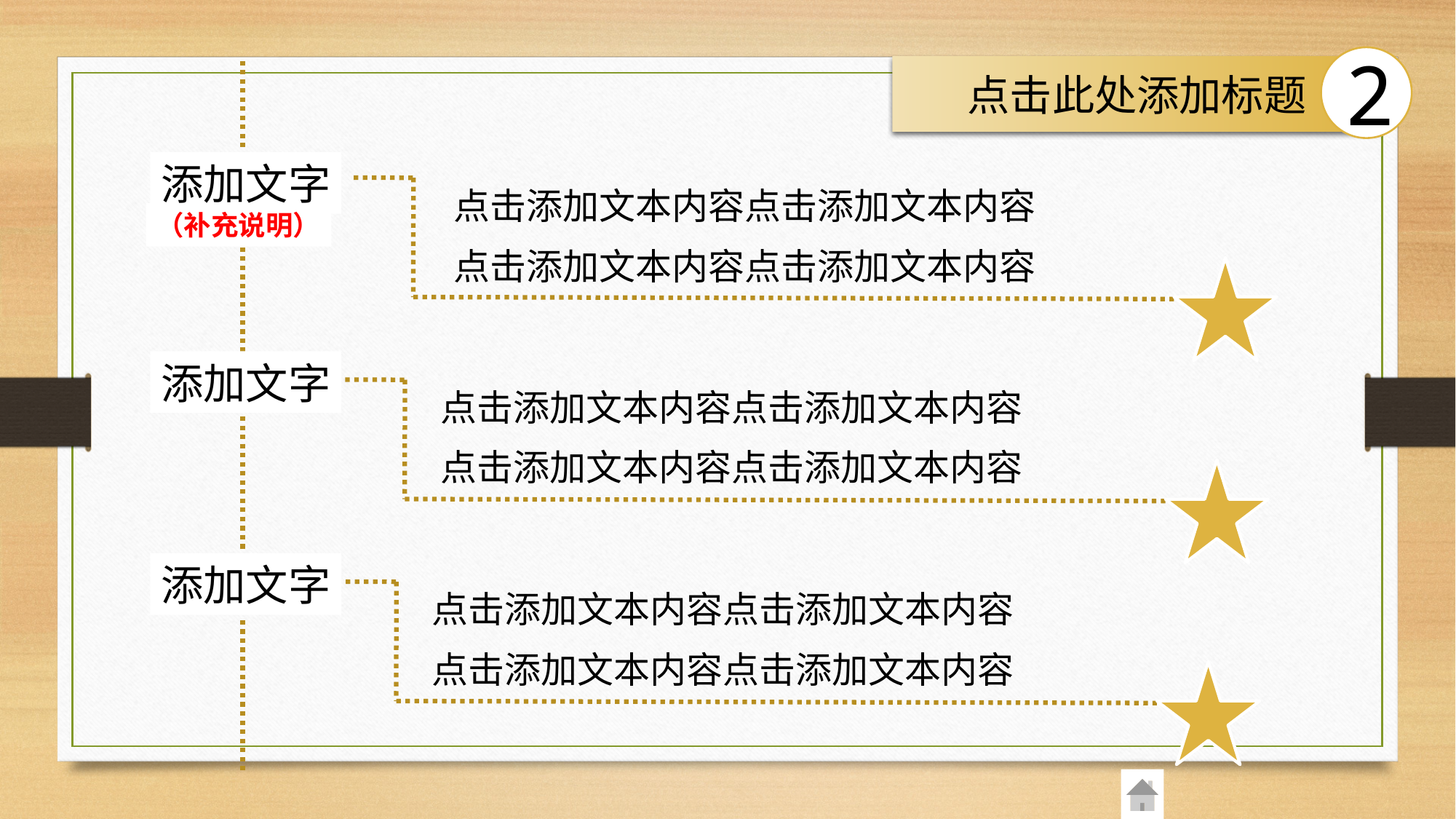

2
点击此处添加标题
添加文字
点击添加文本内容点击添加文本内容
（补充说明）
点击添加文本内容点击添加文本内容

添加文字
点击添加文本内容点击添加文本内容
点击添加文本内容点击添加文本内容

添加文字
点击添加文本内容点击添加文本内容
点击添加文本内容点击添加文本内容